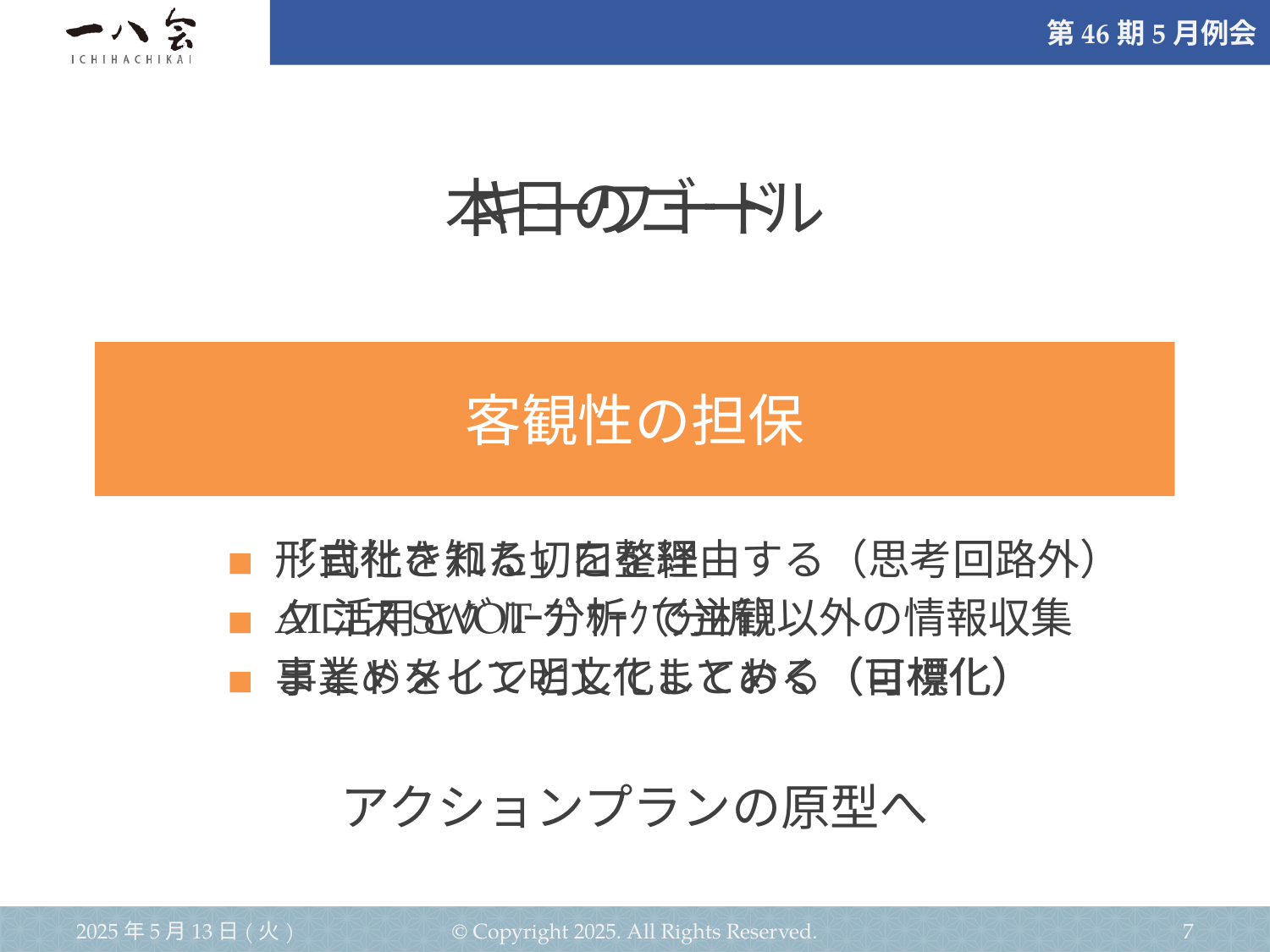

キーワード
本日のゴール
客観性の担保
「現状分析」と「目標設定」
「自社を知る」を整理
クロスSWOT分析（分析）
事業ドメインとしてまとめる（目標化）
形式化された切口を経由する（思考回路外）
AI活用とｸﾞﾙｰﾌﾟﾜｰｸで主観以外の情報収集
まとめをして明文化しておく（可視化）
アクションプランの原型へ
2025年5月13日(火)
© Copyright 2025. All Rights Reserved.
7